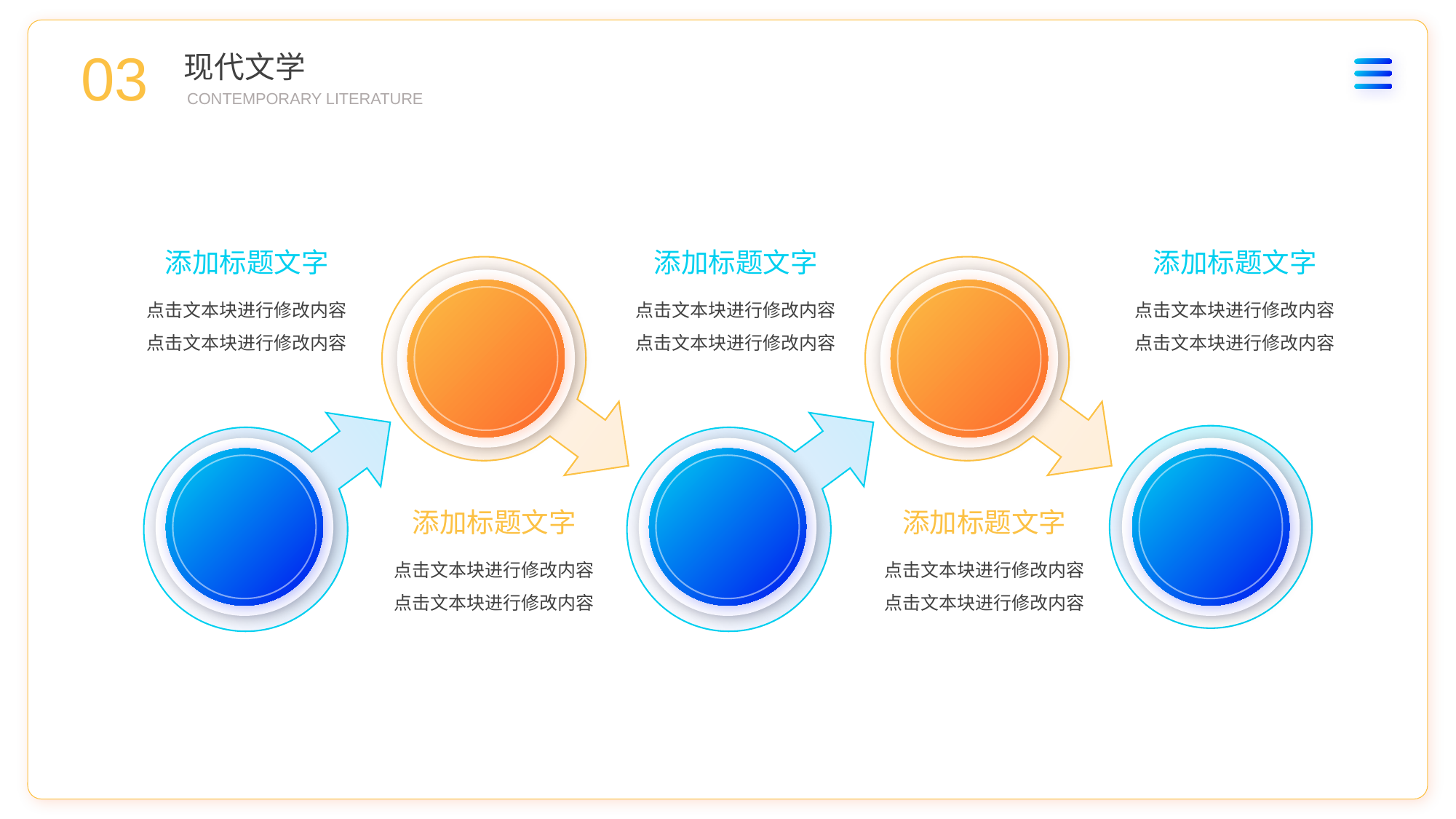

03
现代文学

CONTEMPORARY LITERATURE
添加标题文字
添加标题文字
添加标题文字

点击文本块进行修改内容点击文本块进行修改内容
点击文本块进行修改内容点击文本块进行修改内容
点击文本块进行修改内容点击文本块进行修改内容

添加标题文字
添加标题文字
点击文本块进行修改内容点击文本块进行修改内容
点击文本块进行修改内容点击文本块进行修改内容